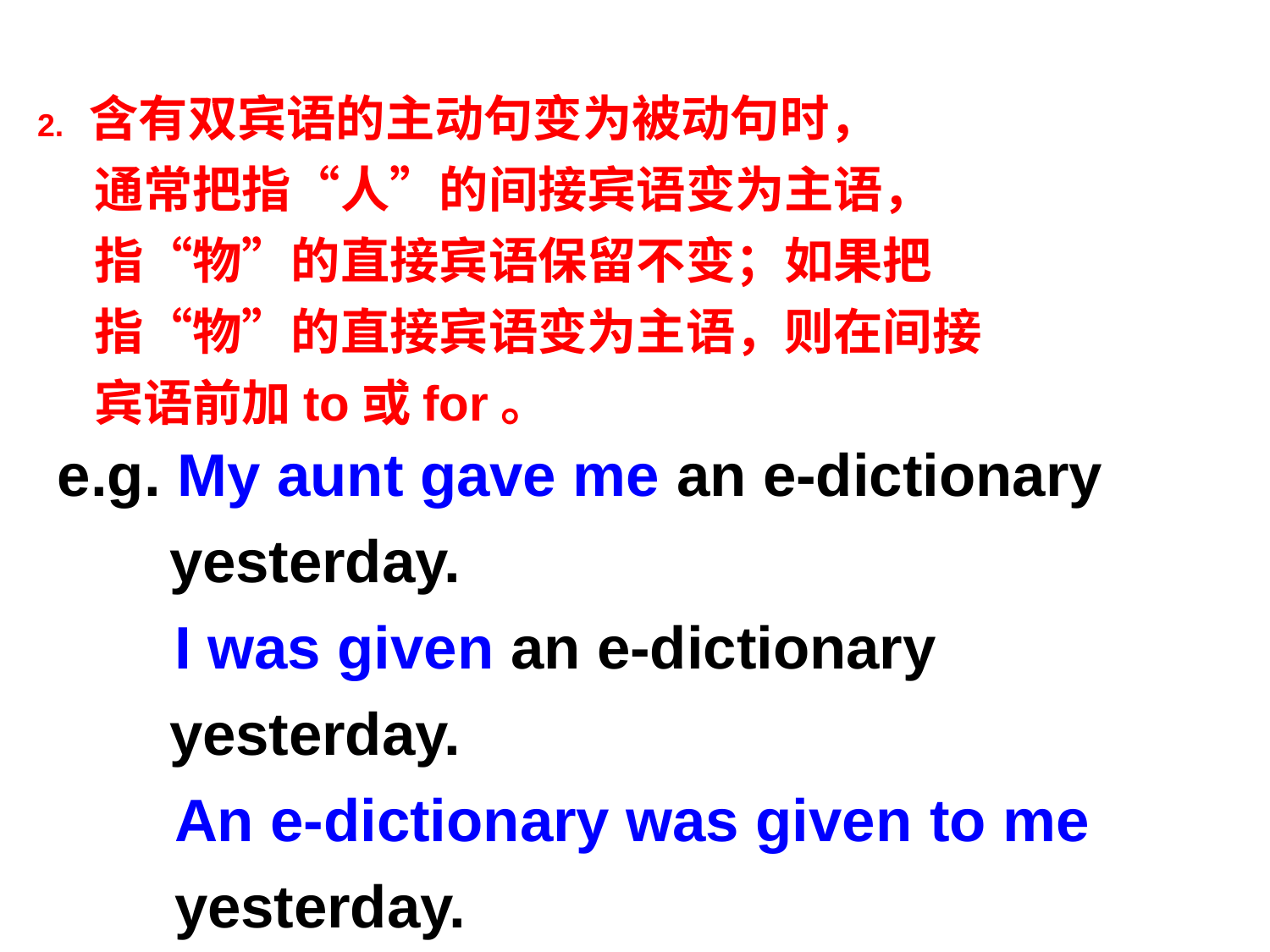

2. 含有双宾语的主动句变为被动句时，
    通常把指“人”的间接宾语变为主语，
    指“物”的直接宾语保留不变；如果把
    指“物”的直接宾语变为主语，则在间接
    宾语前加to或for。
e.g. My aunt gave me an e-dictionary yesterday.
       I was given an e-dictionary yesterday.
       An e-dictionary was given to me
       yesterday.